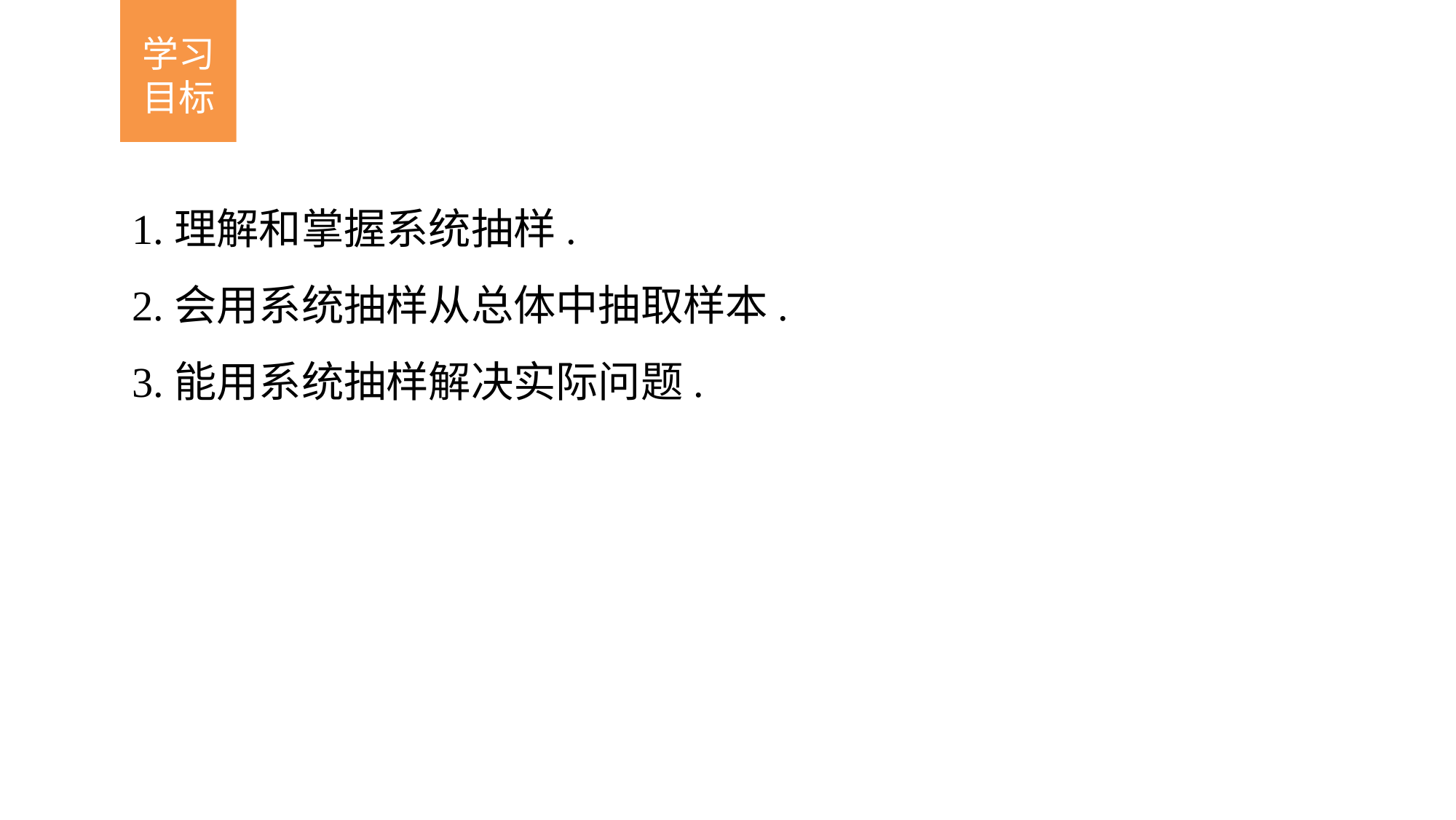

学习目标
1.理解和掌握系统抽样.
2.会用系统抽样从总体中抽取样本.
3.能用系统抽样解决实际问题.